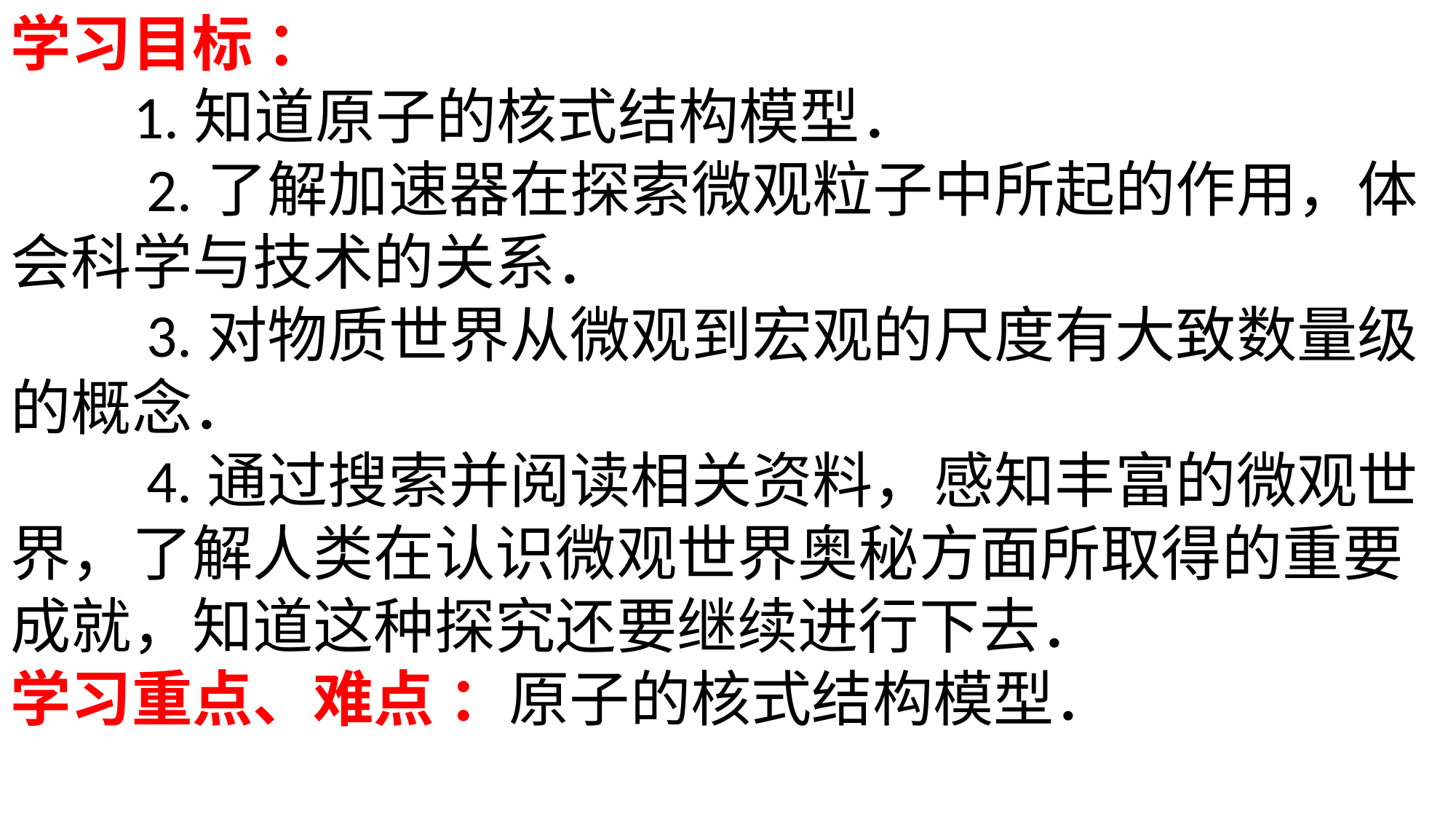

学习目标 ：
         1.知道原子的核式结构模型．
　　2.了解加速器在探索微观粒子中所起的作用，体会科学与技术的关系．
　　3.对物质世界从微观到宏观的尺度有大致数量级的概念．
　　4.通过搜索并阅读相关资料，感知丰富的微观世界，了解人类在认识微观世界奥秘方面所取得的重要成就，知道这种探究还要继续进行下去．
学习重点、难点 ：原子的核式结构模型．